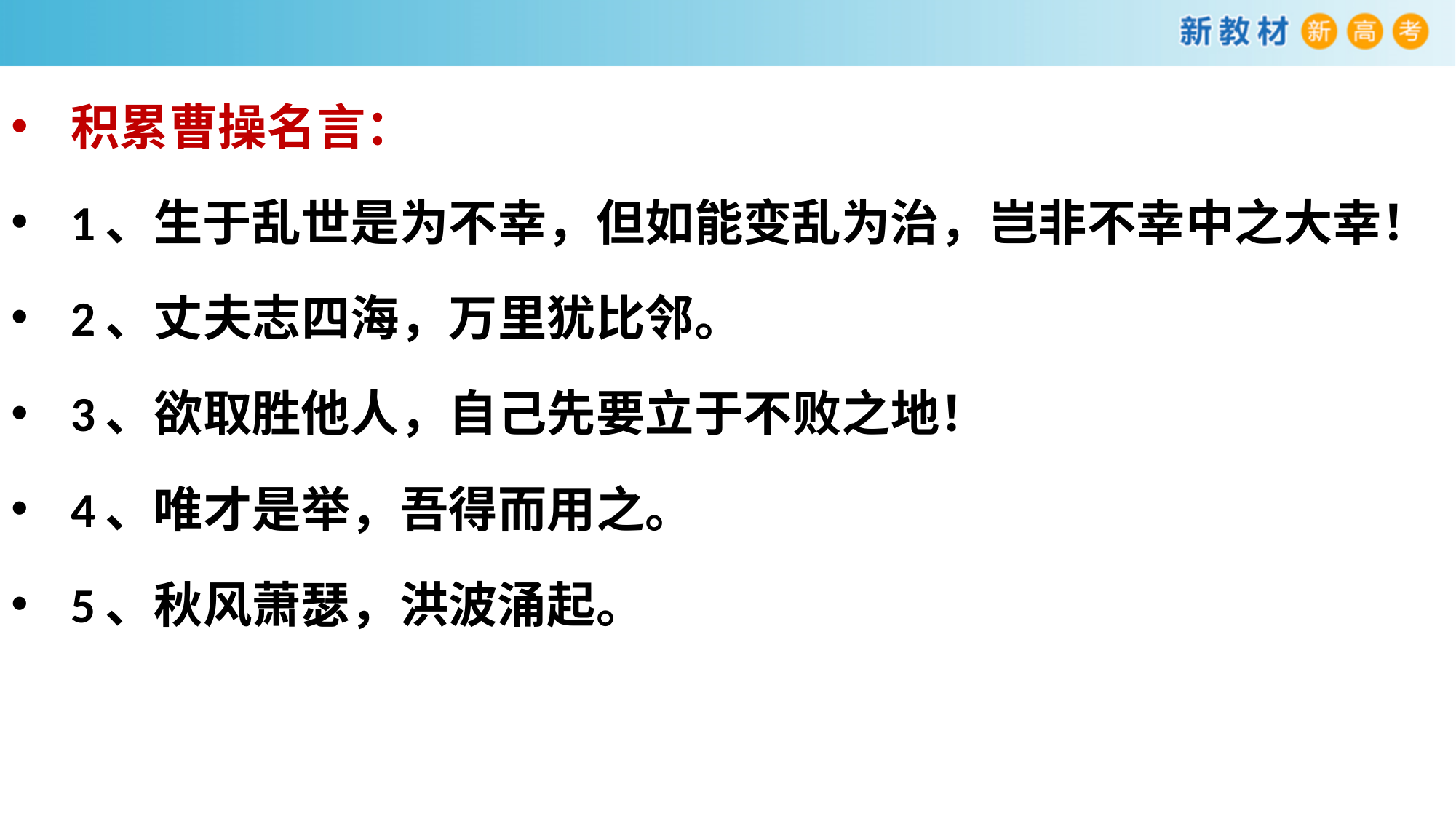

积累曹操名言：
1、生于乱世是为不幸，但如能变乱为治，岂非不幸中之大幸！
2、丈夫志四海，万里犹比邻。
3、欲取胜他人，自己先要立于不败之地！
4、唯才是举，吾得而用之。
5、秋风萧瑟，洪波涌起。